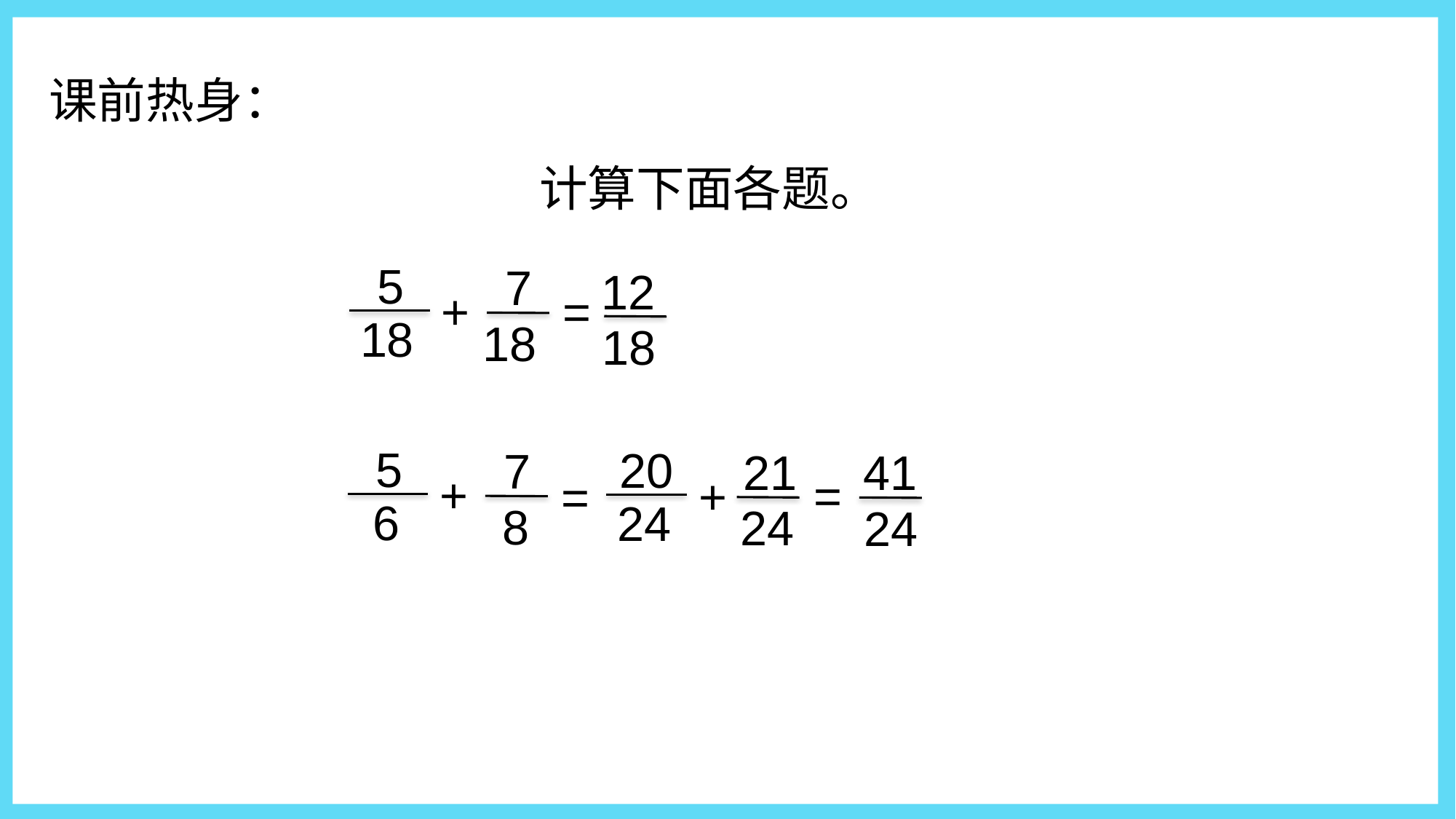

课前热身：
计算下面各题。
5
18
7
18
12
18
+
=

5
6
20
24
21
24
+
7
8
41
24
+
=
=